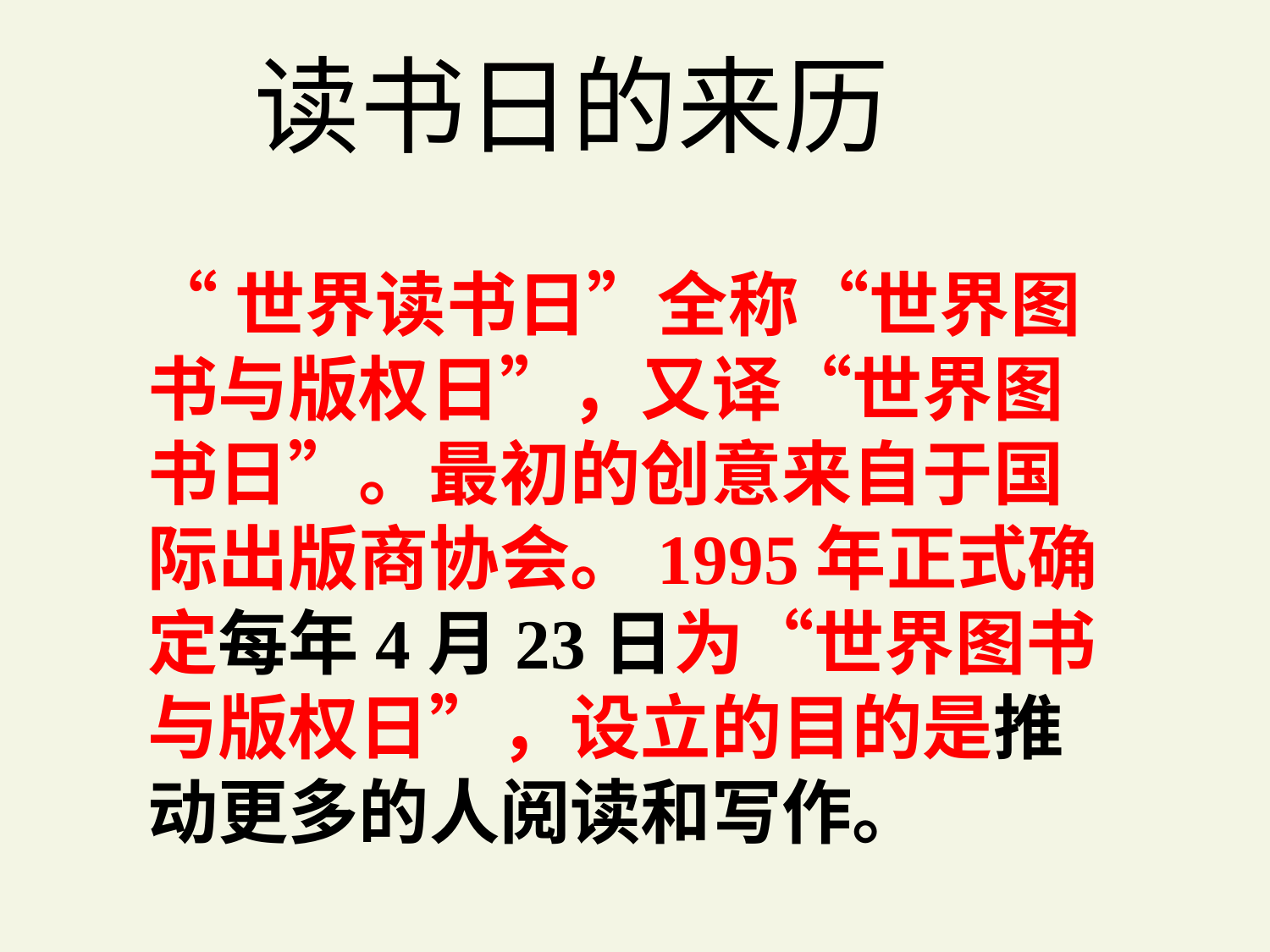

读书日的来历
“世界读书日”全称“世界图书与版权日”，又译“世界图书日”。最初的创意来自于国际出版商协会。1995年正式确定每年4月23日为“世界图书与版权日”，设立的目的是推动更多的人阅读和写作。